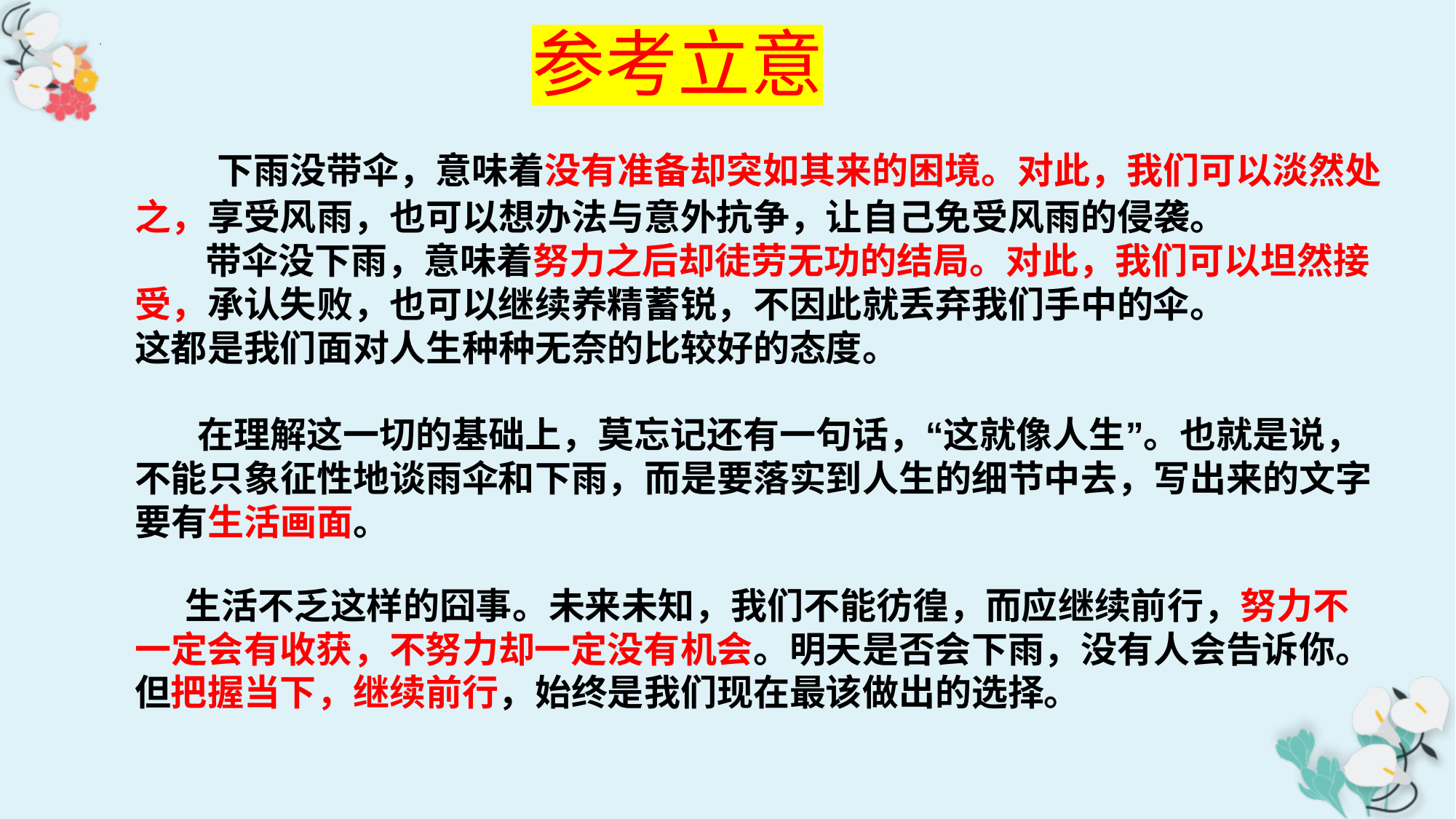

参考立意
下雨没带伞，意味着没有准备却突如其来的困境。对此，我们可以淡然处
之，享受风雨，也可以想办法与意外抗争，让自己免受风雨的侵袭。
带伞没下雨，意味着努力之后却徒劳无功的结局。对此，我们可以坦然接
受，承认失败，也可以继续养精蓄锐，不因此就丢弃我们手中的伞。
这都是我们面对人生种种无奈的比较好的态度。

在理解这一切的基础上，莫忘记还有一句话，“这就像人生”。也就是说，
不能只象征性地谈雨伞和下雨，而是要落实到人生的细节中去，写出来的文字
要有生活画面。
生活不乏这样的囧事。未来未知，我们不能彷徨，而应继续前行，努力不
一定会有收获，不努力却一定没有机会。明天是否会下雨，没有人会告诉你。
但把握当下，继续前行，始终是我们现在最该做出的选择。